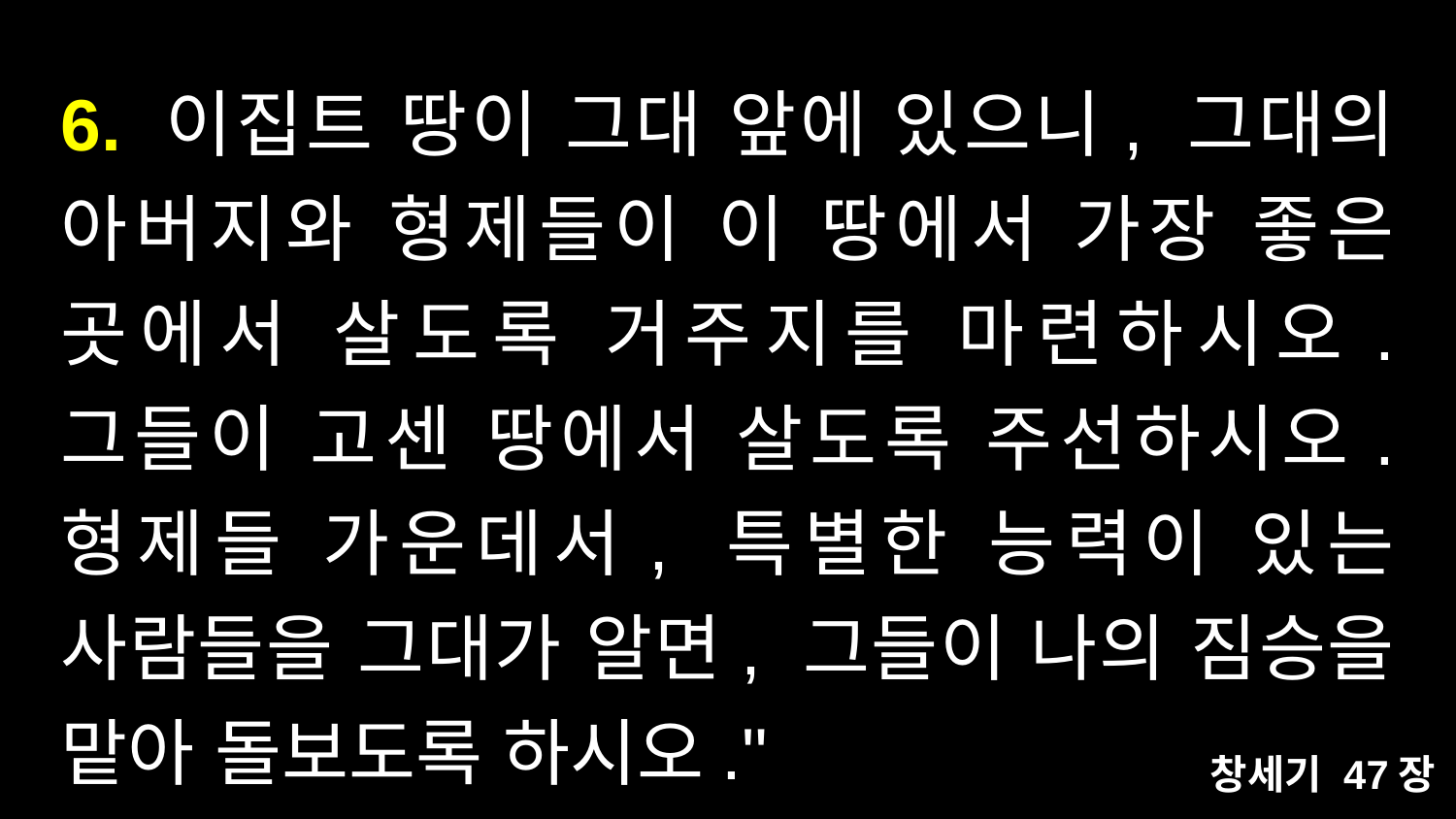

# 6. 이집트 땅이 그대 앞에 있으니, 그대의 아버지와 형제들이 이 땅에서 가장 좋은 곳에서 살도록 거주지를 마련하시오. 그들이 고센 땅에서 살도록 주선하시오. 형제들 가운데서, 특별한 능력이 있는 사람들을 그대가 알면, 그들이 나의 짐승을 맡아 돌보도록 하시오."
창세기 47장